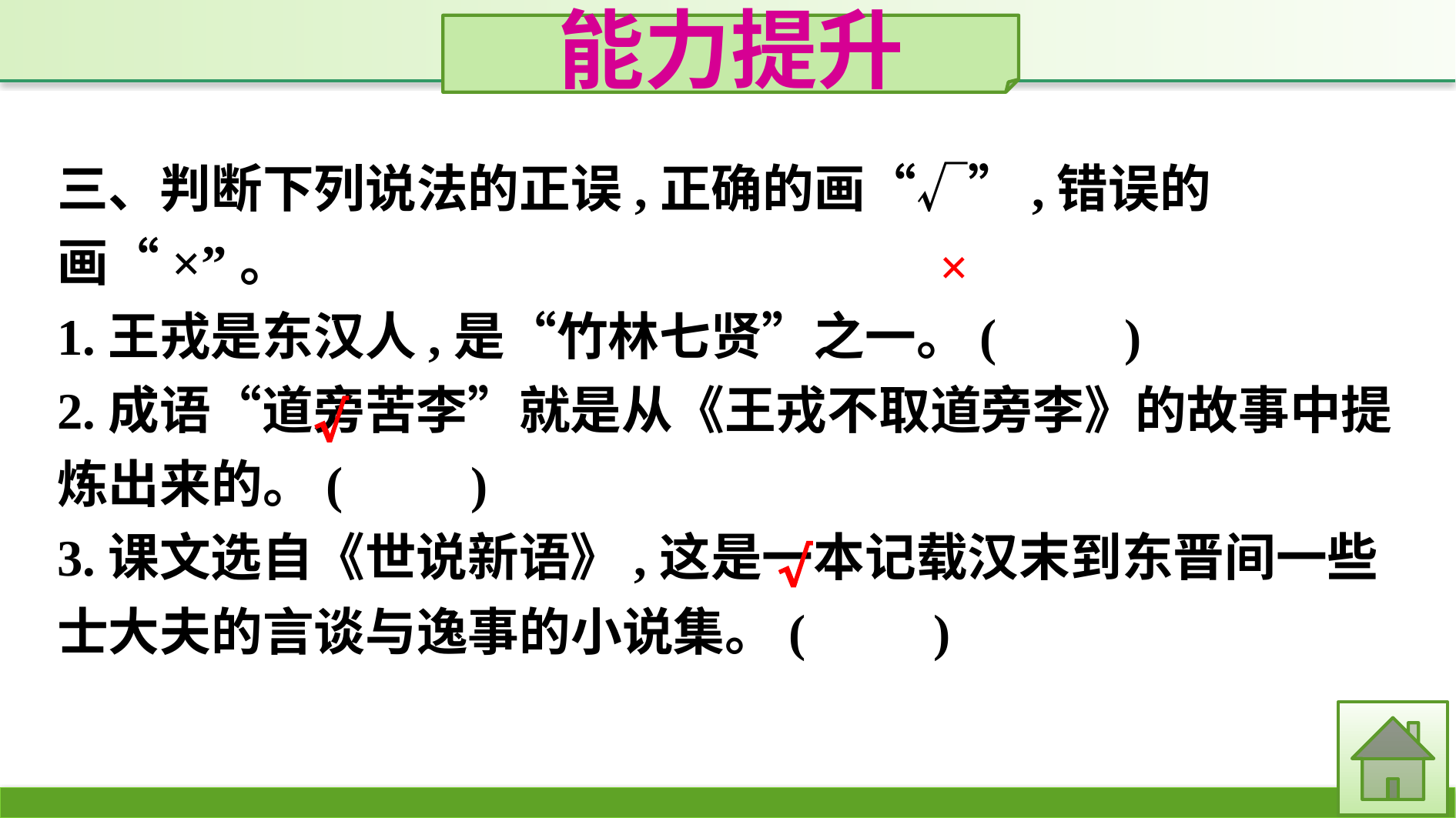

能力提升
三、判断下列说法的正误,正确的画“√”,错误的画“×”。
1.王戎是东汉人,是“竹林七贤”之一。(　　)
2.成语“道旁苦李”就是从《王戎不取道旁李》的故事中提炼出来的。(　　)
3.课文选自《世说新语》,这是一本记载汉末到东晋间一些士大夫的言谈与逸事的小说集。(　　)
×
√
√